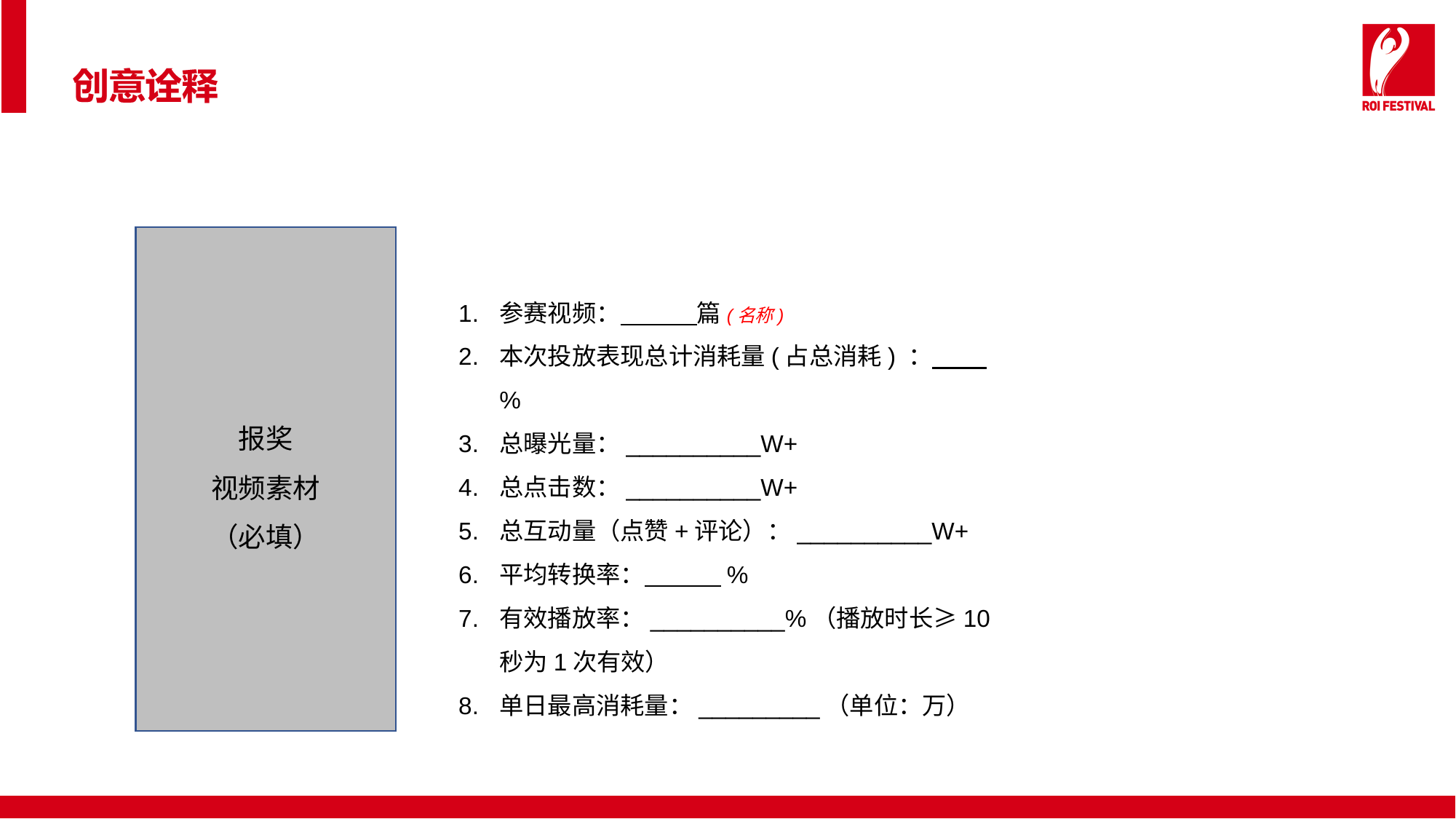

报奖
视频素材
（必填）
参赛视频：              篇(名称)
本次投放表现总计消耗量(占总消耗) ：           %
总曝光量：__________W+
总点击数：__________W+
总互动量（点赞+评论）：__________W+
平均转换率：              %
有效播放率：__________%（播放时长≥10秒为1次有效）
单日最高消耗量：_________（单位：万）